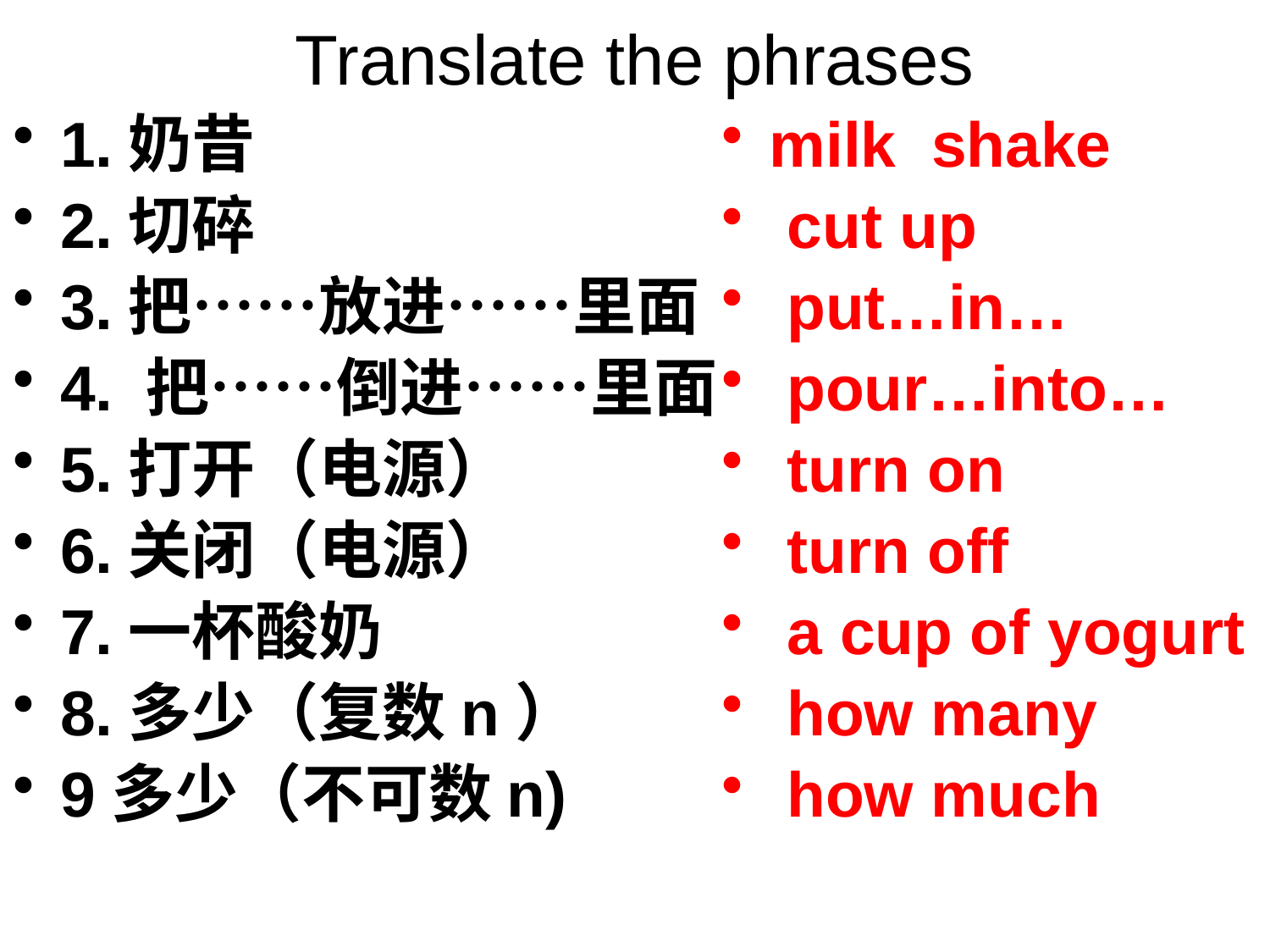

# Translate the phrases
1.奶昔
2.切碎
3.把……放进……里面
4. 把……倒进……里面
5.打开（电源）
6.关闭（电源）
7.一杯酸奶
8.多少（复数n）
9多少（不可数n)
milk  shake
 cut up
 put…in…
 pour…into…
 turn on
 turn off
 a cup of yogurt
 how many
 how much